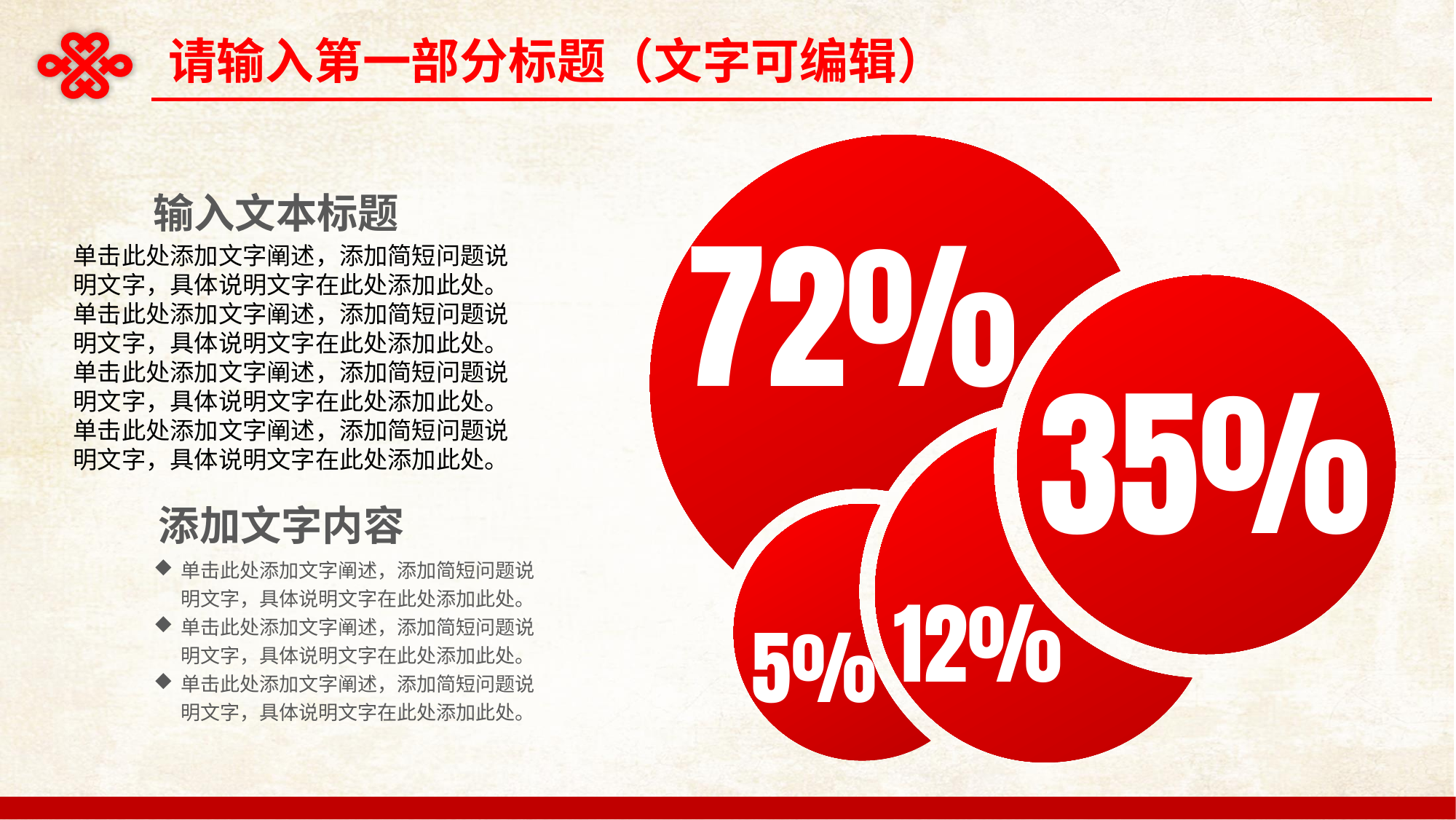

请输入第一部分标题（文字可编辑）

输入文本标题
单击此处添加文字阐述，添加简短问题说明文字，具体说明文字在此处添加此处。单击此处添加文字阐述，添加简短问题说明文字，具体说明文字在此处添加此处。单击此处添加文字阐述，添加简短问题说明文字，具体说明文字在此处添加此处。单击此处添加文字阐述，添加简短问题说明文字，具体说明文字在此处添加此处。

72%

35%

添加文字内容
单击此处添加文字阐述，添加简短问题说明文字，具体说明文字在此处添加此处。
单击此处添加文字阐述，添加简短问题说明文字，具体说明文字在此处添加此处。
单击此处添加文字阐述，添加简短问题说明文字，具体说明文字在此处添加此处。

12%
5%